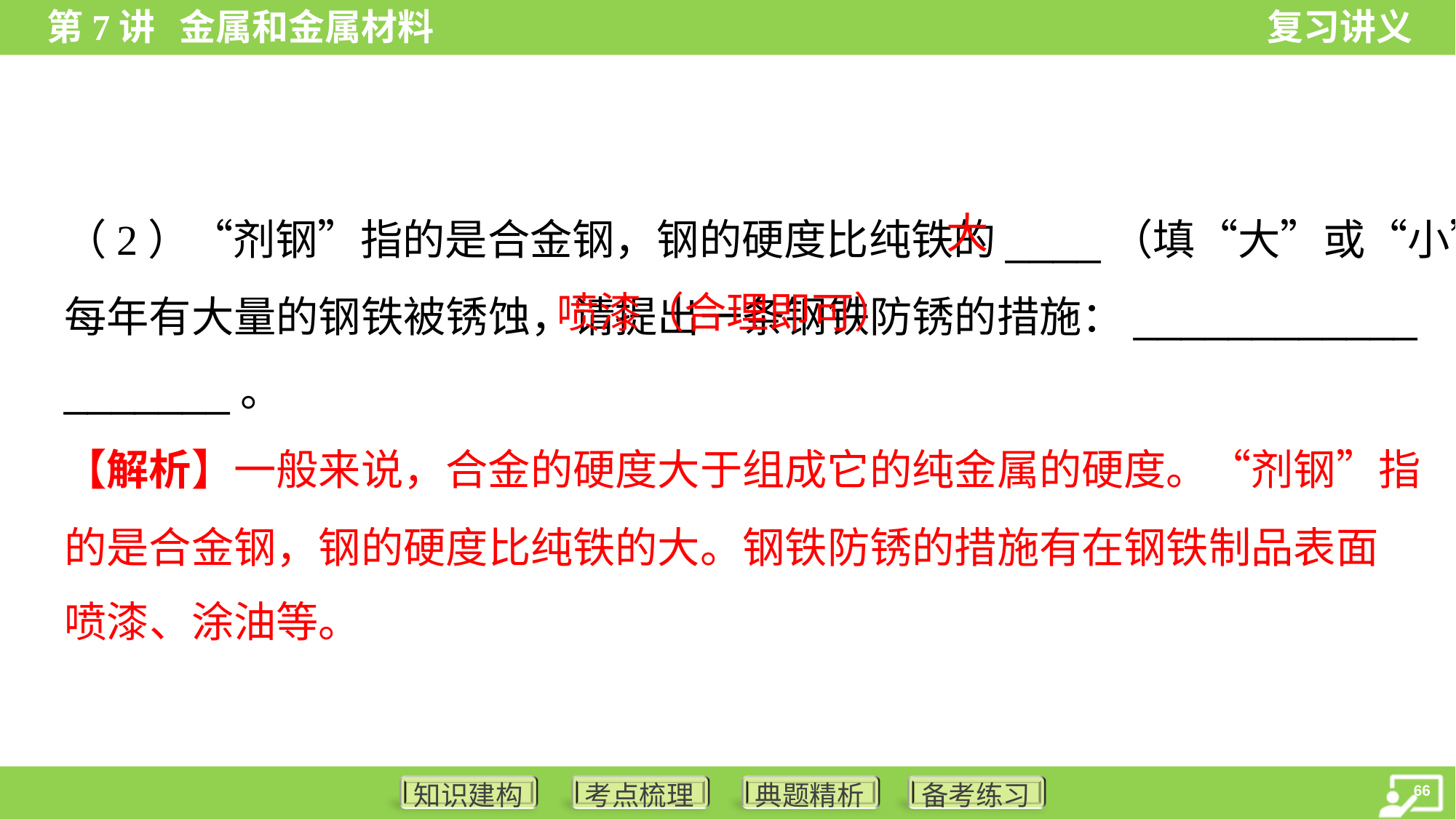

大
（2）“剂钢”指的是合金钢，钢的硬度比纯铁的____（填“大”或“小”）。
每年有大量的钢铁被锈蚀，请提出一条钢铁防锈的措施：____________
_______。
                                                   喷漆（合理即可）
【解析】一般来说，合金的硬度大于组成它的纯金属的硬度。“剂钢”指
的是合金钢，钢的硬度比纯铁的大。钢铁防锈的措施有在钢铁制品表面
喷漆、涂油等。